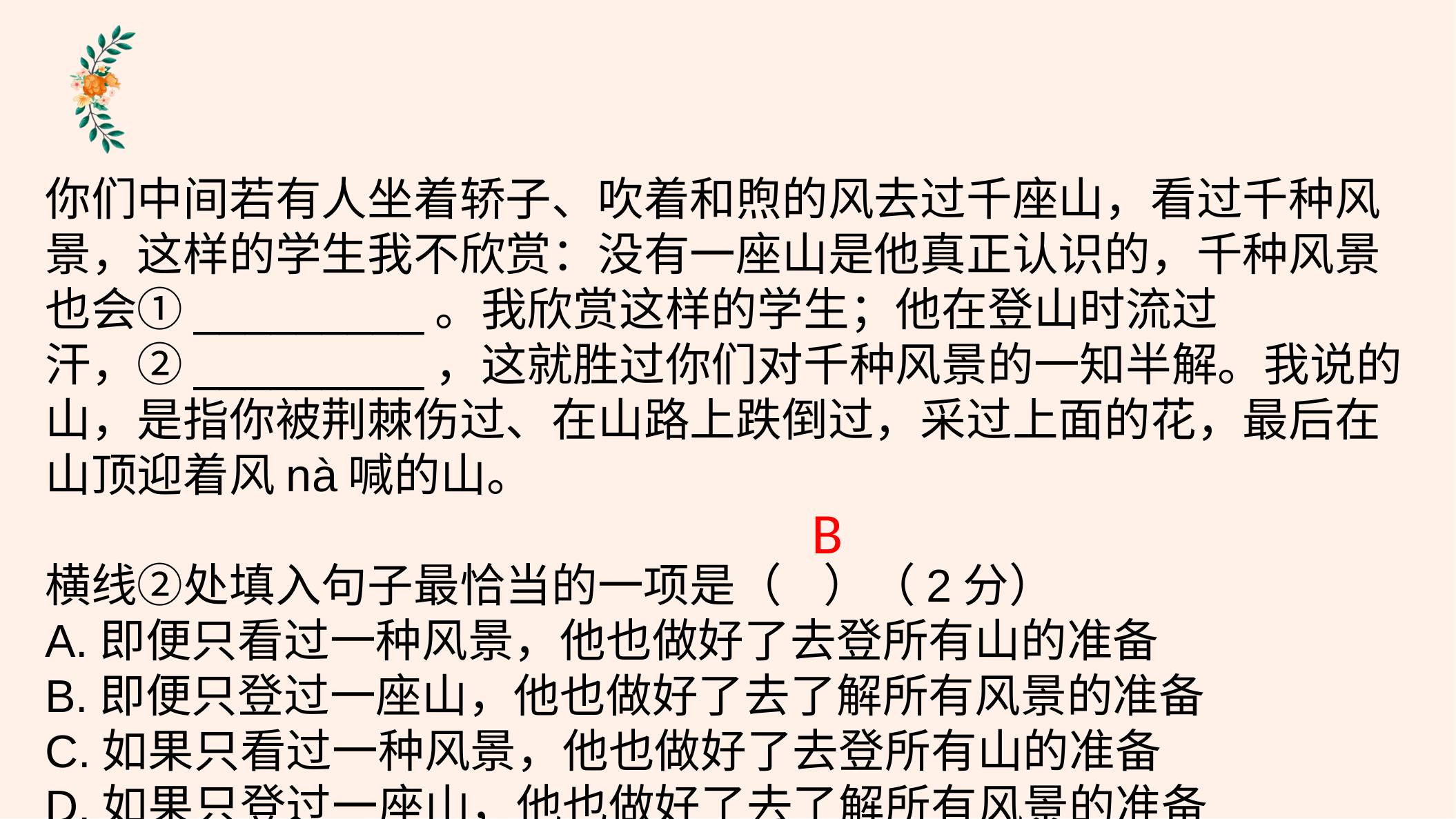

你们中间若有人坐着轿子、吹着和煦的风去过千座山，看过千种风景，这样的学生我不欣赏：没有一座山是他真正认识的，千种风景也会①_________。我欣赏这样的学生；他在登山时流过汗，②_________，这就胜过你们对千种风景的一知半解。我说的山，是指你被荆棘伤过、在山路上跌倒过，采过上面的花，最后在山顶迎着风nà喊的山。

横线②处填入句子最恰当的一项是（    ）（2分）
A.即便只看过一种风景，他也做好了去登所有山的准备
B.即便只登过一座山，他也做好了去了解所有风景的准备
C.如果只看过一种风景，他也做好了去登所有山的准备
D.如果只登过一座山，他也做好了去了解所有风景的准备
B